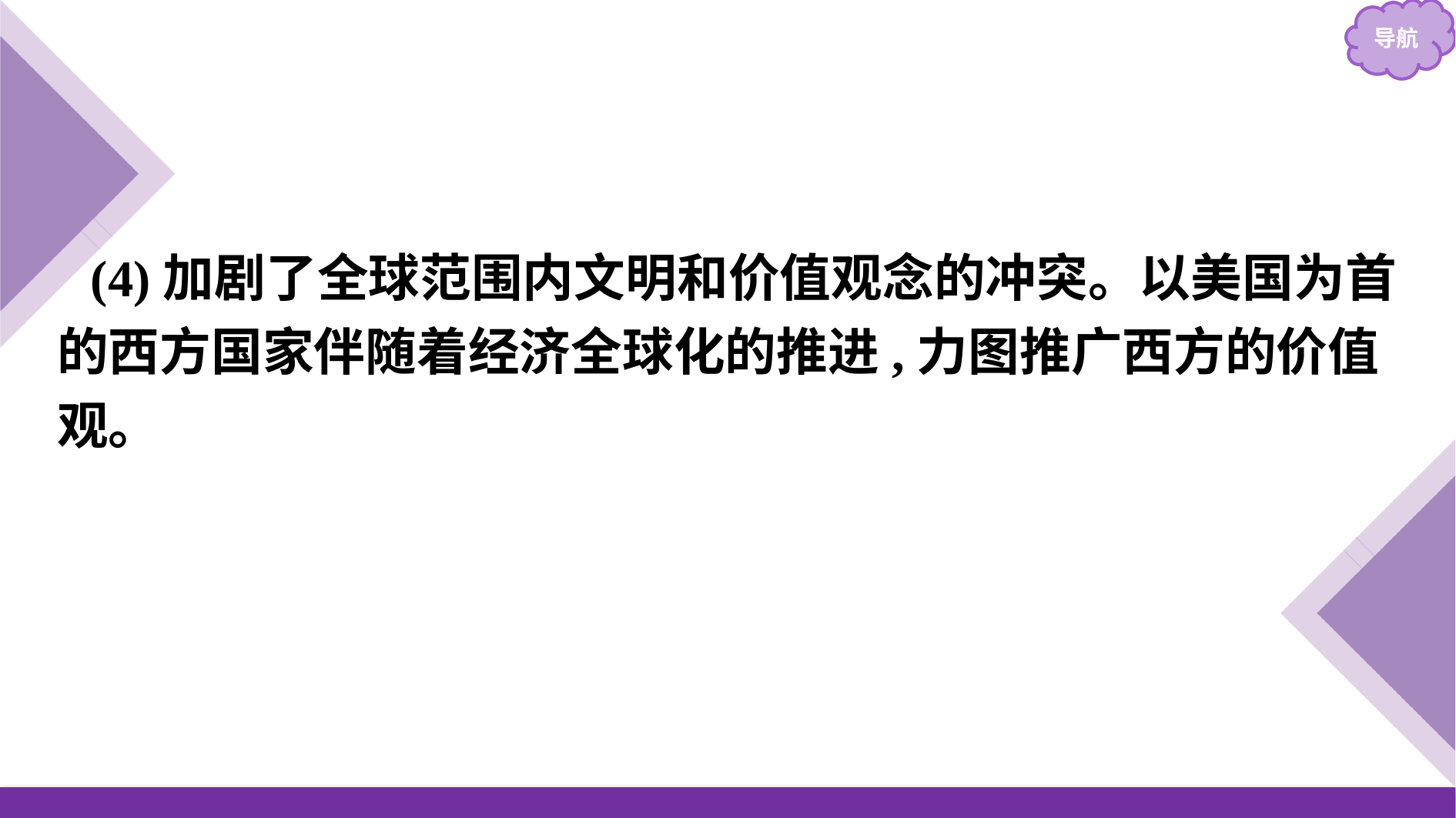

(4)加剧了全球范围内文明和价值观念的冲突。以美国为首的西方国家伴随着经济全球化的推进,力图推广西方的价值观。